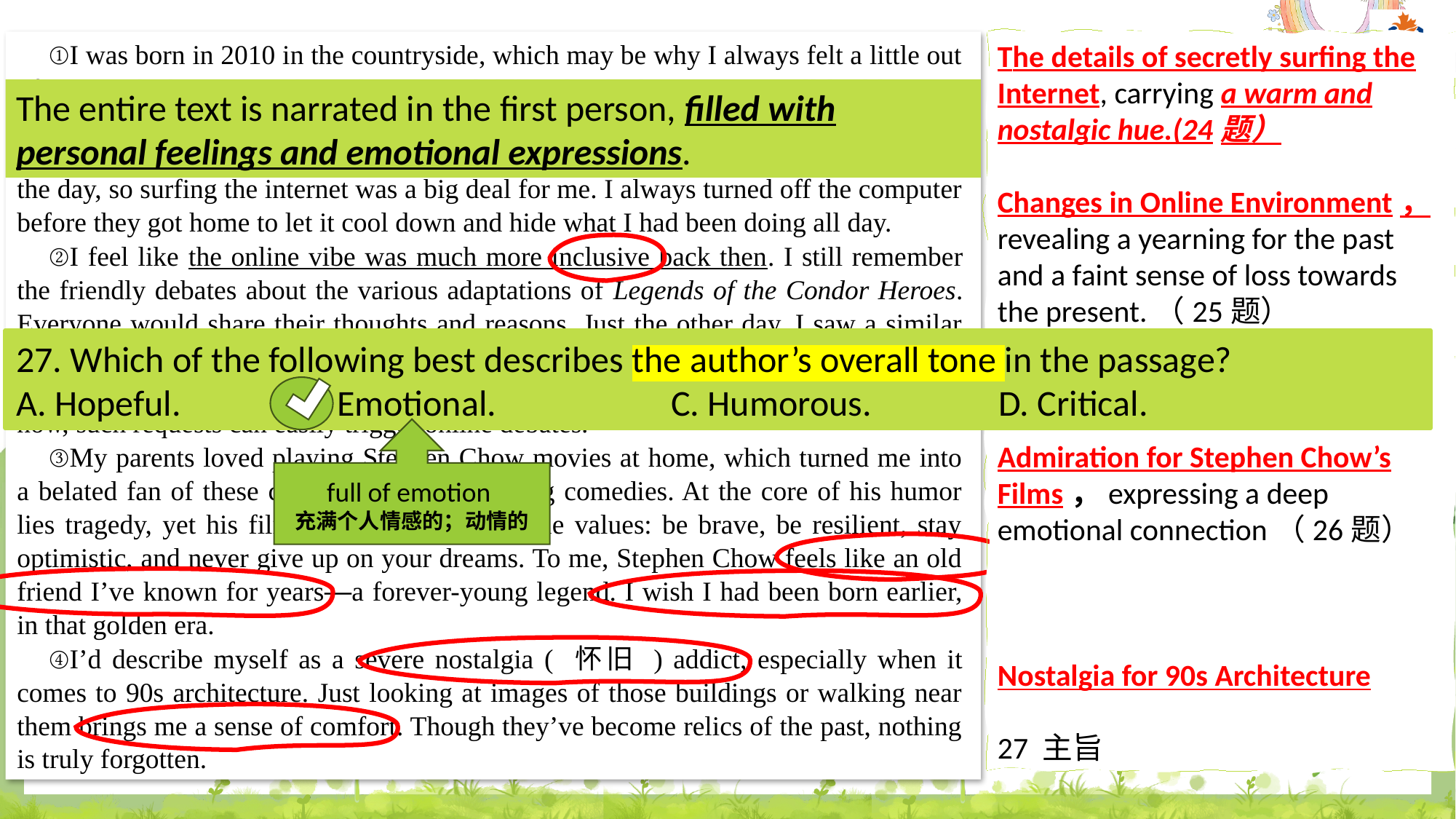

①I was born in 2010 in the countryside, which may be why I always felt a little out of step with the times. Throughout my childhood, I had never seen tall buildings or had a smartphone. The old computer we had at home was my only window to the online world, which I began exploring at the age of 8. My parents were busy during the day, so surfing the internet was a big deal for me. I always turned off the computer before they got home to let it cool down and hide what I had been doing all day.
②I feel like the online vibe was much more inclusive back then. I still remember the friendly debates about the various adaptations of Legends of the Condor Heroes. Everyone would share their thoughts and reasons. Just the other day, I saw a similar question on Xiaohongshu, but the discussion quickly turned into heated arguments. Back then, sharing resources for online novels or gaming strategies was common, but now, such requests can easily trigger online debates.
③My parents loved playing Stephen Chow movies at home, which turned me into a belated fan of these classic 1990s Hong Kong comedies. At the core of his humor lies tragedy, yet his films also taught me simple values: be brave, be resilient, stay optimistic, and never give up on your dreams. To me, Stephen Chow feels like an old friend I’ve known for years—a forever-young legend. I wish I had been born earlier, in that golden era.
④I’d describe myself as a severe nostalgia ( 怀旧 ) addict, especially when it comes to 90s architecture. Just looking at images of those buildings or walking near them brings me a sense of comfort. Though they’ve become relics of the past, nothing is truly forgotten.
The details of secretly surfing the Internet, carrying a warm and nostalgic hue.(24题）

Changes in Online Environment， revealing a yearning for the past and a faint sense of loss towards the present.（25题）

Admiration for Stephen Chow’s Films，expressing a deep emotional connection（26题）

Nostalgia for 90s Architecture

27 主旨
The entire text is narrated in the first person, filled with personal feelings and emotional expressions.

27. Which of the following best describes the author’s overall tone in the passage?
A. Hopeful.	        B. Emotional.		C. Humorous.		D. Critical.

full of emotion
充满个人情感的；动情的